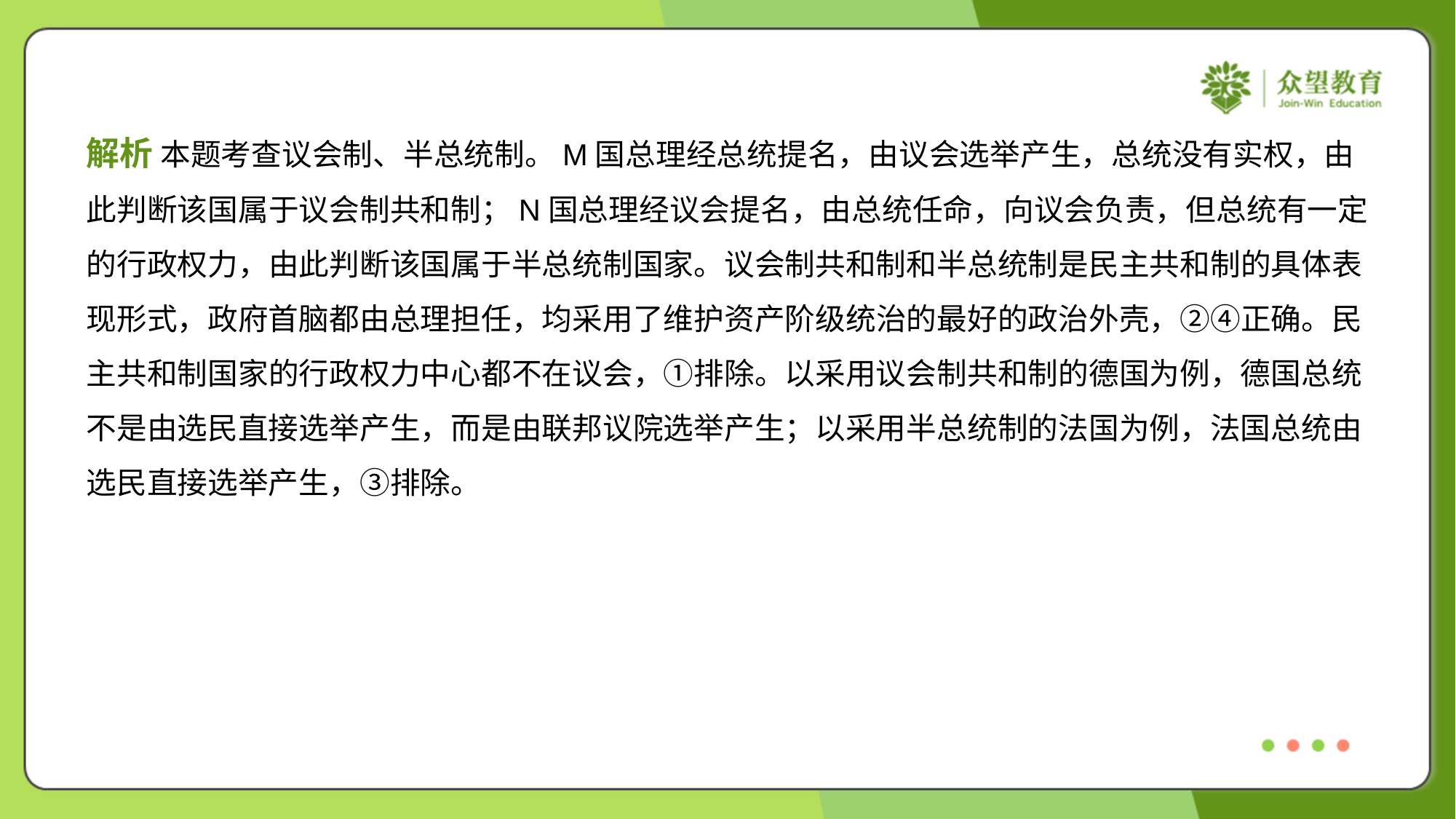

解析 本题考查议会制、半总统制。M国总理经总统提名，由议会选举产生，总统没有实权，由
此判断该国属于议会制共和制；N国总理经议会提名，由总统任命，向议会负责，但总统有一定
的行政权力，由此判断该国属于半总统制国家。议会制共和制和半总统制是民主共和制的具体表
现形式，政府首脑都由总理担任，均采用了维护资产阶级统治的最好的政治外壳，②④正确。民
主共和制国家的行政权力中心都不在议会，①排除。以采用议会制共和制的德国为例，德国总统
不是由选民直接选举产生，而是由联邦议院选举产生；以采用半总统制的法国为例，法国总统由
选民直接选举产生，③排除。